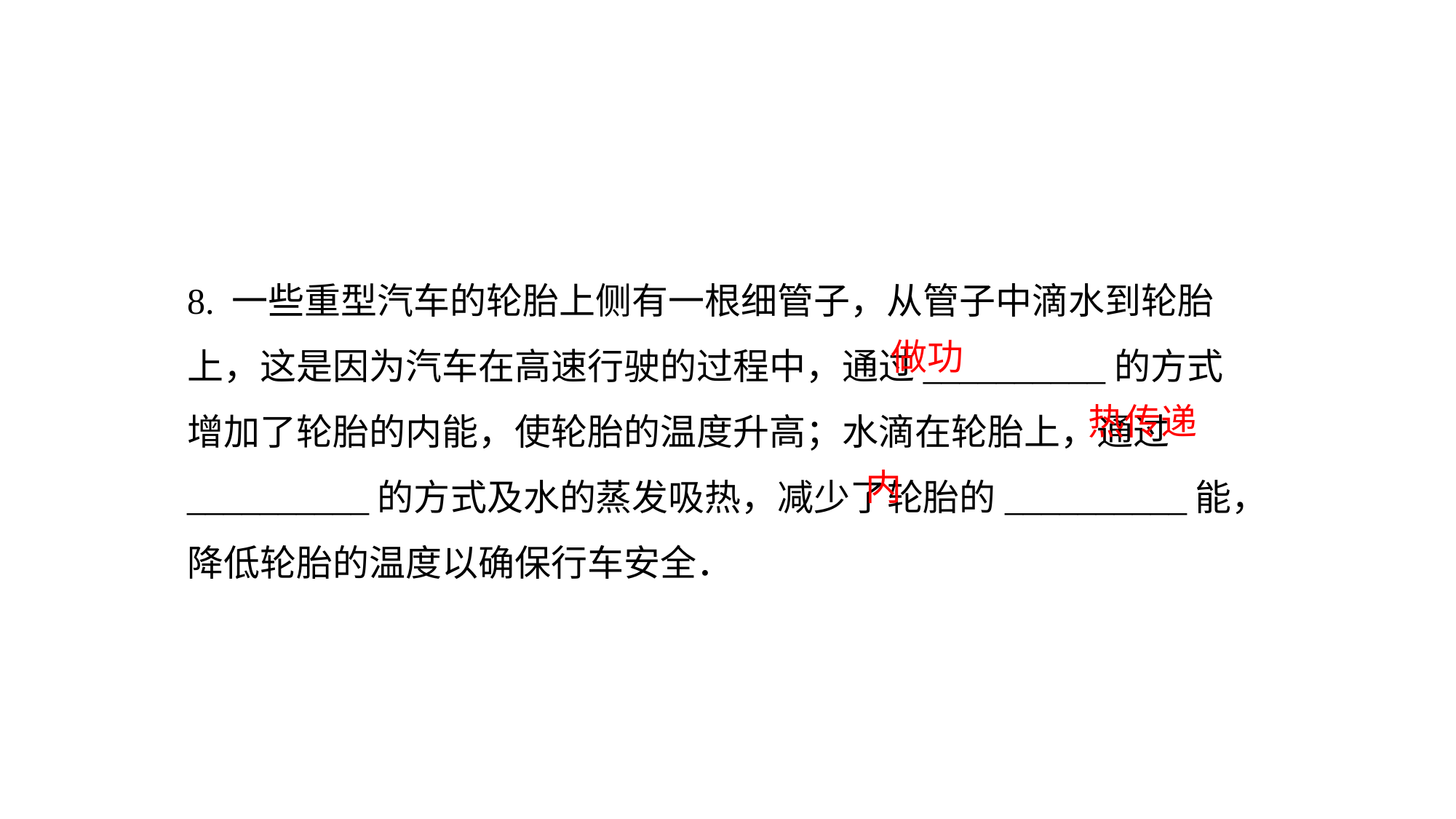

8. 一些重型汽车的轮胎上侧有一根细管子，从管子中滴水到轮胎上，这是因为汽车在高速行驶的过程中，通过__________的方式增加了轮胎的内能，使轮胎的温度升高；水滴在轮胎上，通过__________的方式及水的蒸发吸热，减少了轮胎的__________能，降低轮胎的温度以确保行车安全．
做功
热传递
内